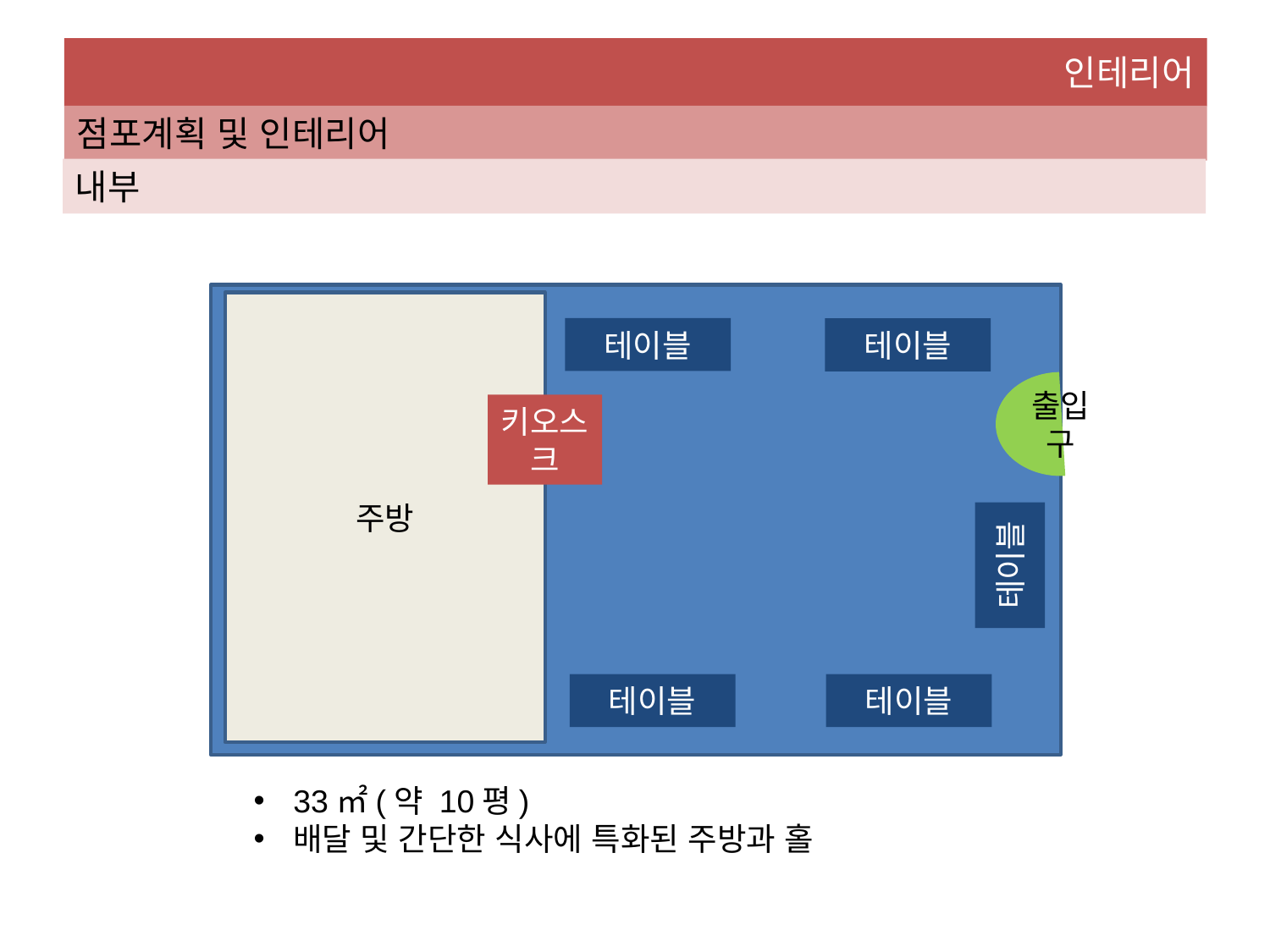

인테리어
점포계획 및 인테리어
내부

주방
테이블
테이블
출입구
키오스크
테이블
테이블
테이블
33㎡(약 10평)
배달 및 간단한 식사에 특화된 주방과 홀